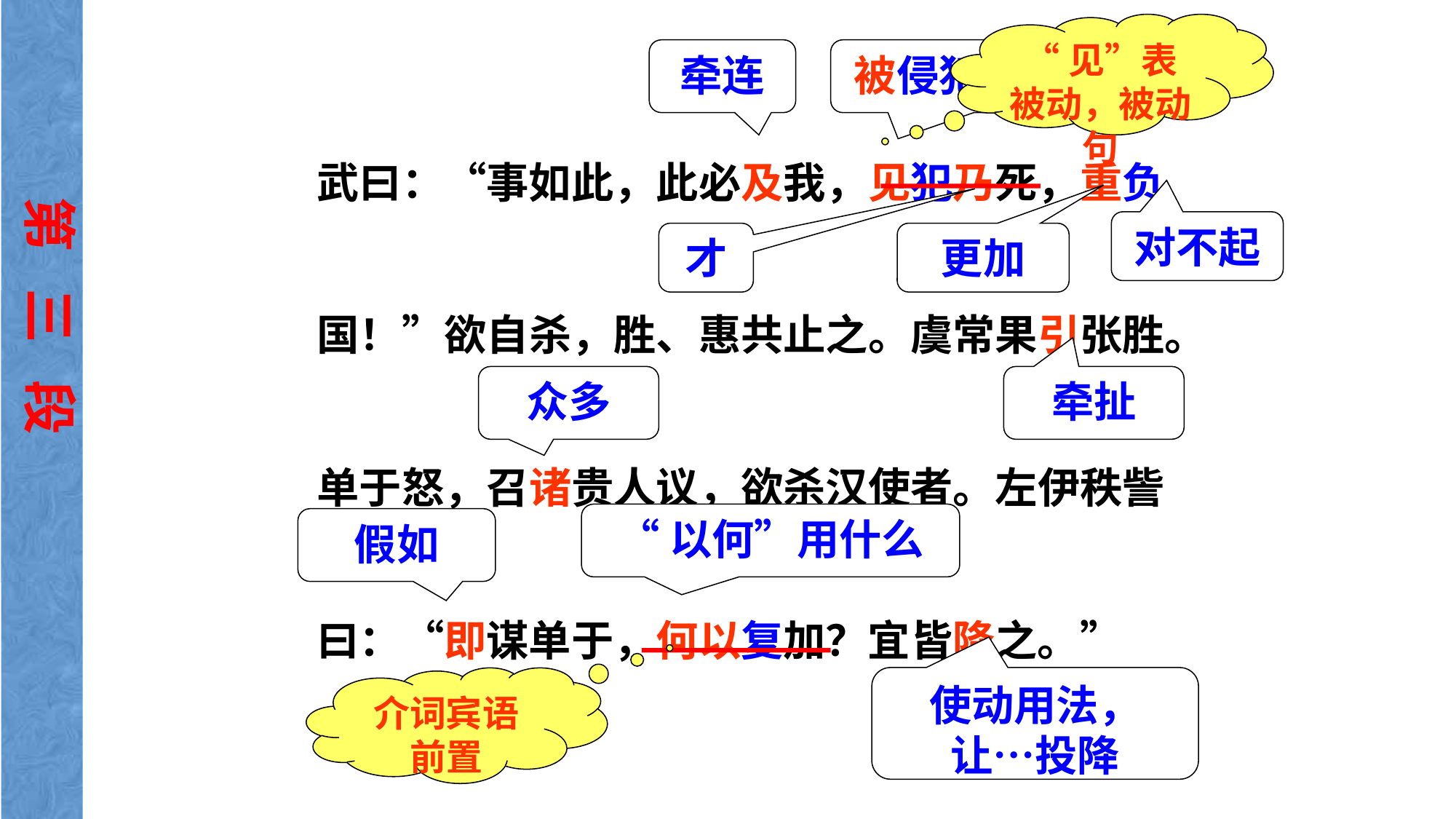

“见”表被动，被动句
牵连
被侵犯、被侮辱
武曰：“事如此，此必及我，见犯乃死，重负国！”欲自杀，胜、惠共止之。虞常果引张胜。单于怒，召诸贵人议，欲杀汉使者。左伊秩訾曰：“即谋单于，何以复加？宜皆降之。”
第   三   段

对不起
才
更加
众多
牵扯
“以何”用什么
假如

介词宾语前置
使动用法，
让…投降